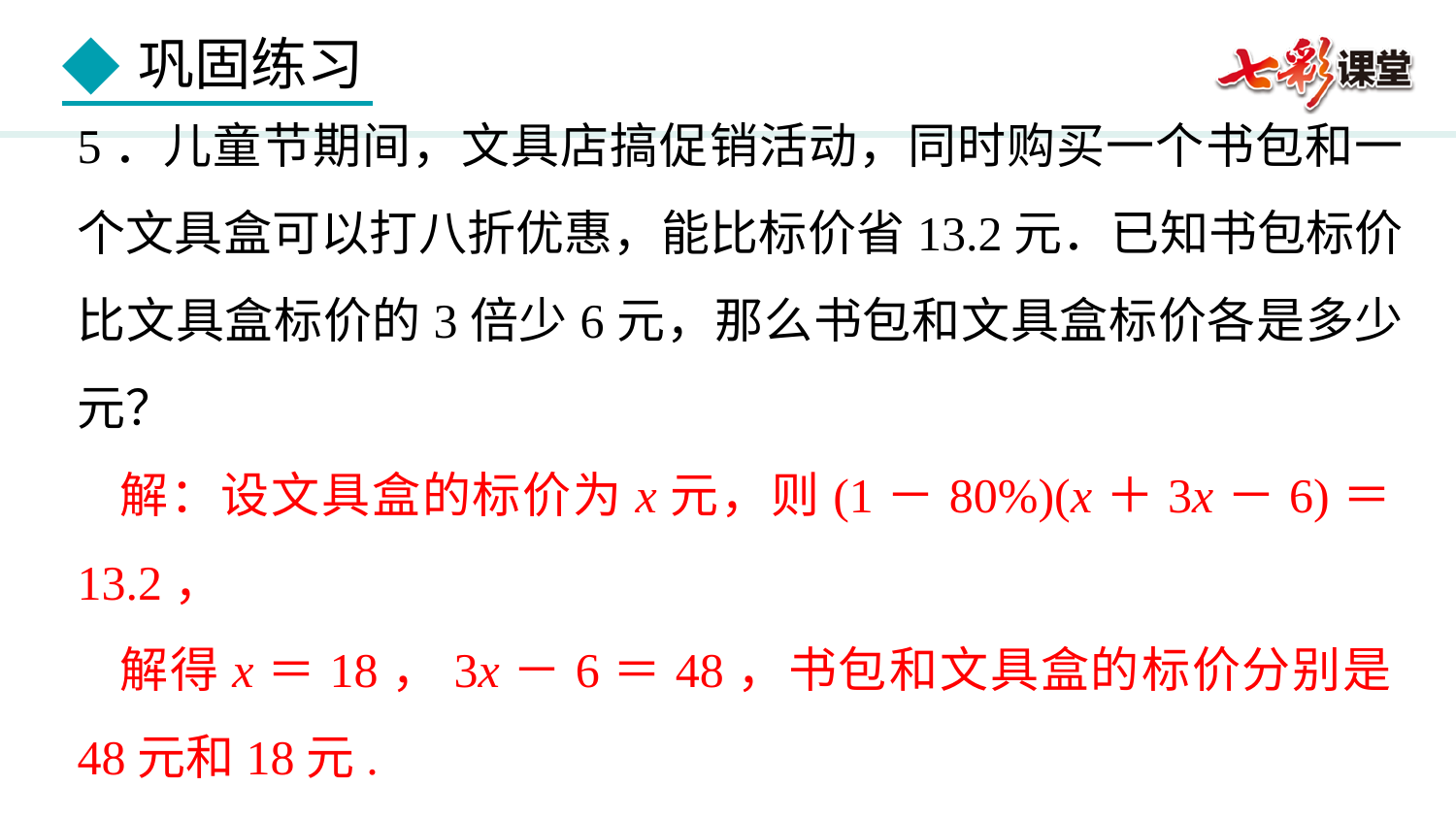

5．儿童节期间，文具店搞促销活动，同时购买一个书包和一个文具盒可以打八折优惠，能比标价省13.2元．已知书包标价比文具盒标价的3倍少6元，那么书包和文具盒标价各是多少元？
解：设文具盒的标价为x元，则(1－80%)(x＋3x－6)＝13.2，
解得x＝18，3x－6＝48，书包和文具盒的标价分别是48元和18元.